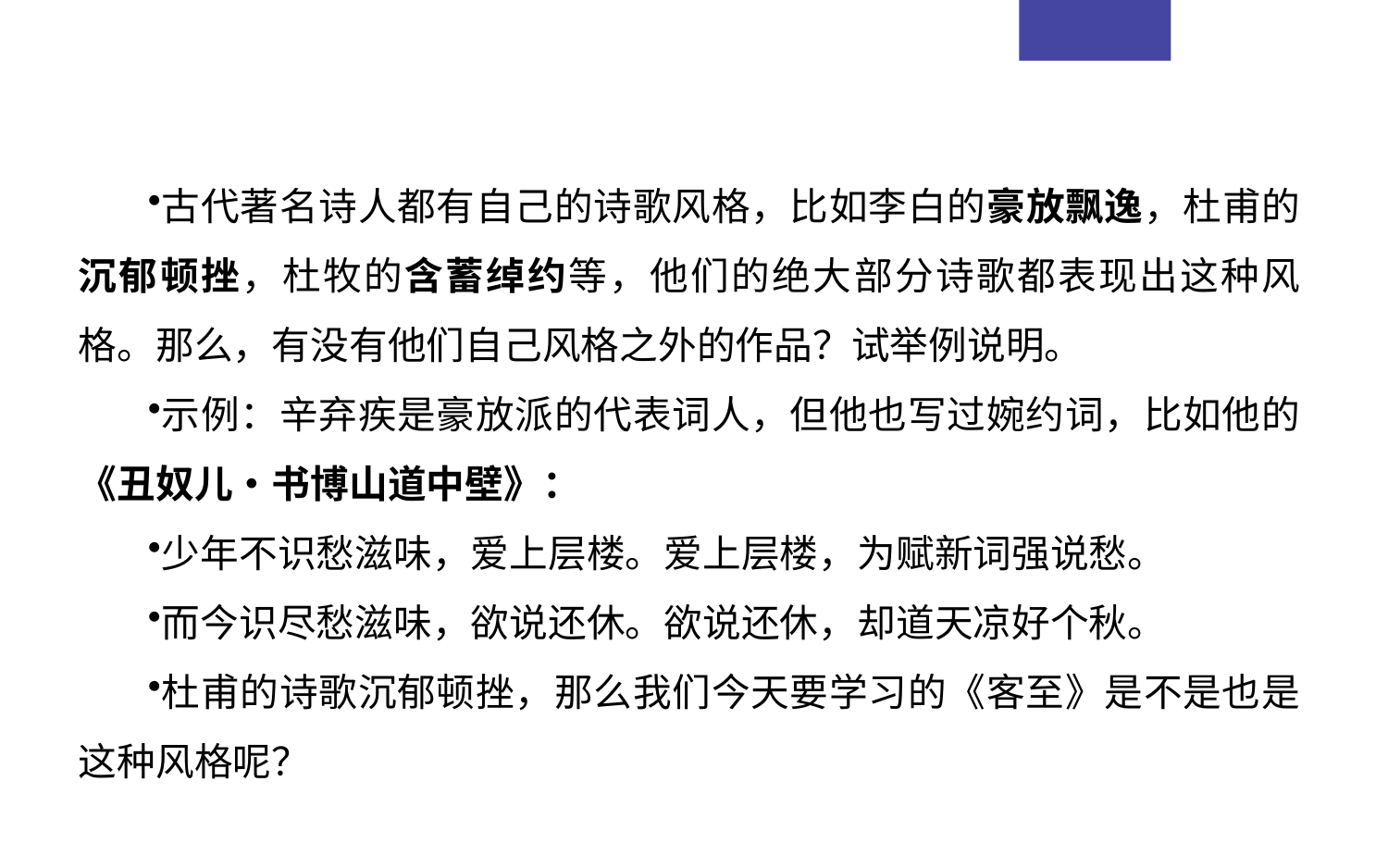

古代著名诗人都有自己的诗歌风格，比如李白的豪放飘逸，杜甫的沉郁顿挫，杜牧的含蓄绰约等，他们的绝大部分诗歌都表现出这种风格。那么，有没有他们自己风格之外的作品？试举例说明。
示例：辛弃疾是豪放派的代表词人，但他也写过婉约词，比如他的《丑奴儿•书博山道中壁》：
少年不识愁滋味，爱上层楼。爱上层楼，为赋新词强说愁。
而今识尽愁滋味，欲说还休。欲说还休，却道天凉好个秋。
杜甫的诗歌沉郁顿挫，那么我们今天要学习的《客至》是不是也是这种风格呢？